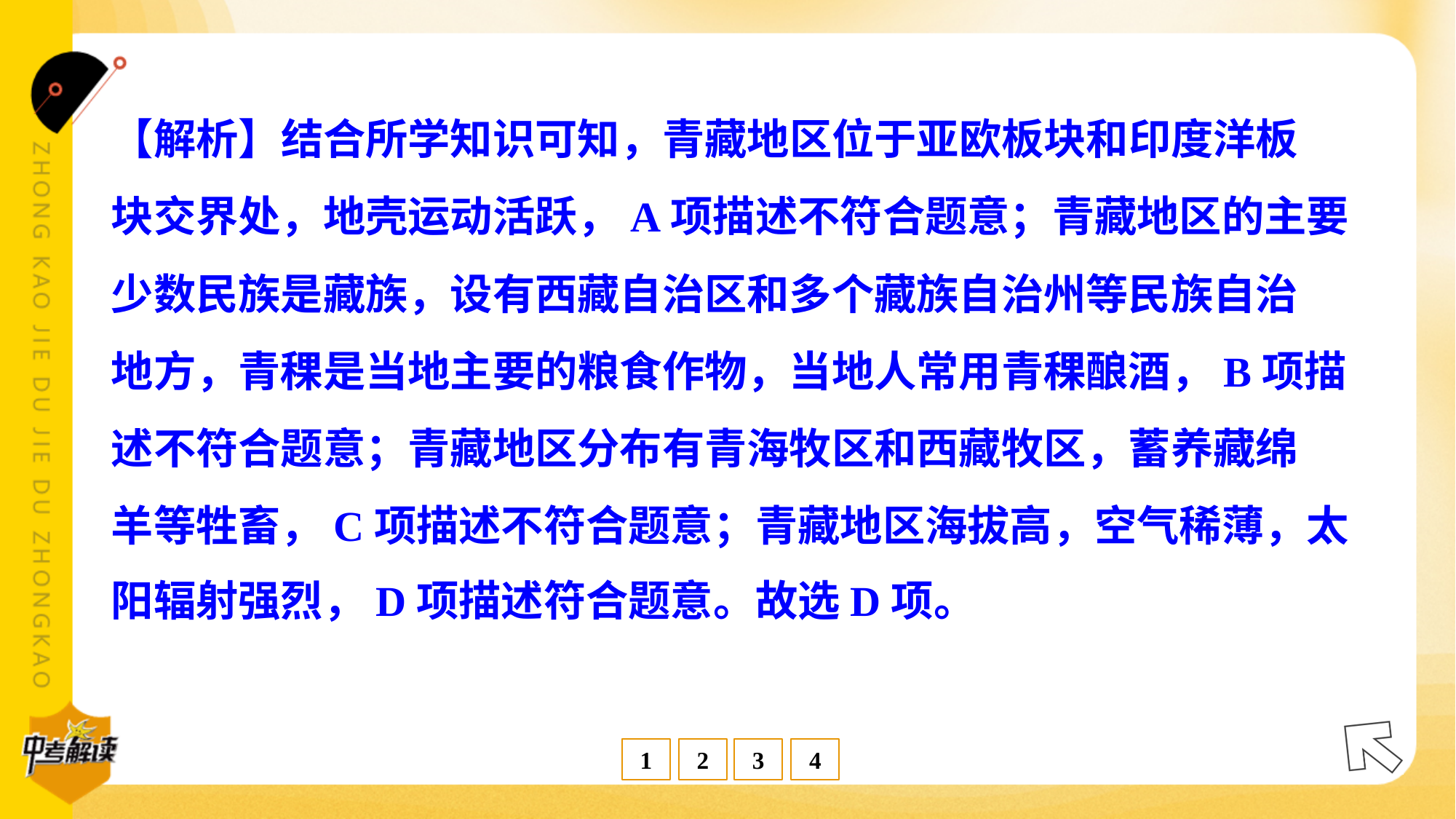

【解析】结合所学知识可知，青藏地区位于亚欧板块和印度洋板
块交界处，地壳运动活跃，A项描述不符合题意；青藏地区的主要
少数民族是藏族，设有西藏自治区和多个藏族自治州等民族自治
地方，青稞是当地主要的粮食作物，当地人常用青稞酿酒，B项描
述不符合题意；青藏地区分布有青海牧区和西藏牧区，蓄养藏绵
羊等牲畜，C项描述不符合题意；青藏地区海拔高，空气稀薄，太
阳辐射强烈，D项描述符合题意。故选D项。